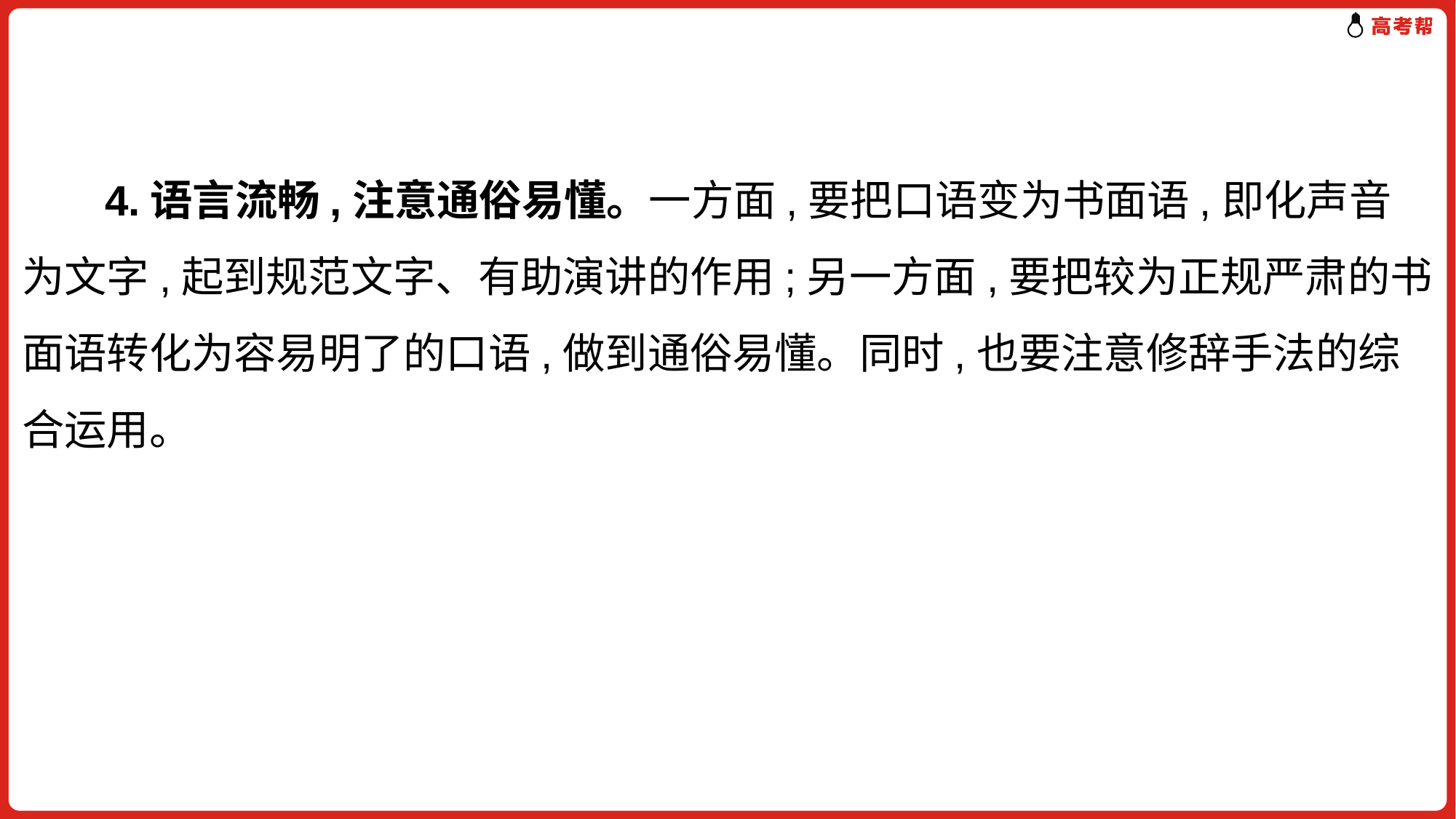

4.语言流畅,注意通俗易懂。一方面,要把口语变为书面语,即化声音为文字,起到规范文字、有助演讲的作用;另一方面,要把较为正规严肃的书面语转化为容易明了的口语,做到通俗易懂。同时,也要注意修辞手法的综合运用。